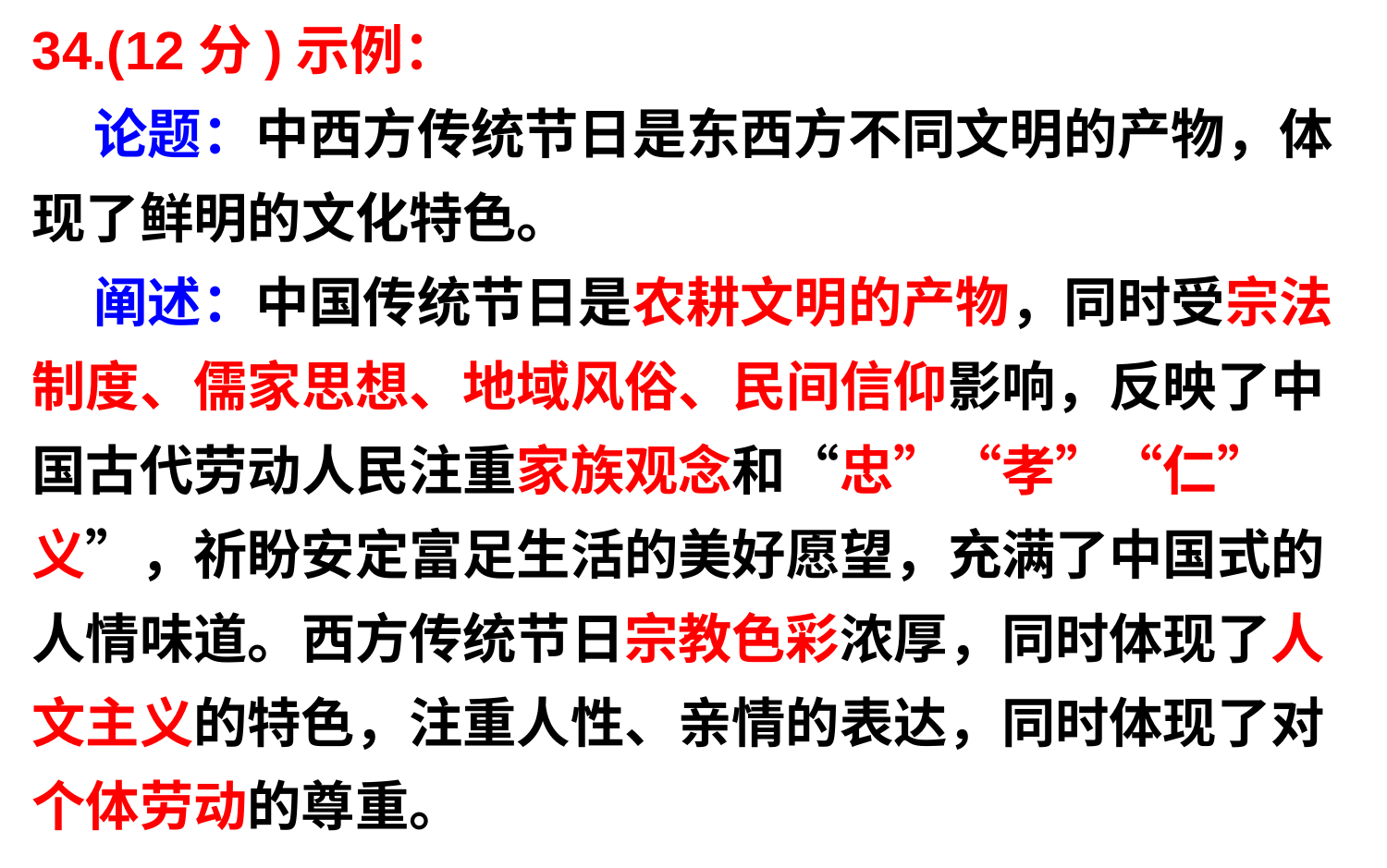

34.(12分)示例：
    论题：中西方传统节日是东西方不同文明的产物，体现了鲜明的文化特色。
    阐述：中国传统节日是农耕文明的产物，同时受宗法制度、儒家思想、地域风俗、民间信仰影响，反映了中国古代劳动人民注重家族观念和“忠”“孝”“仁”义”，祈盼安定富足生活的美好愿望，充满了中国式的人情味道。西方传统节日宗教色彩浓厚，同时体现了人文主义的特色，注重人性、亲情的表达，同时体现了对个体劳动的尊重。